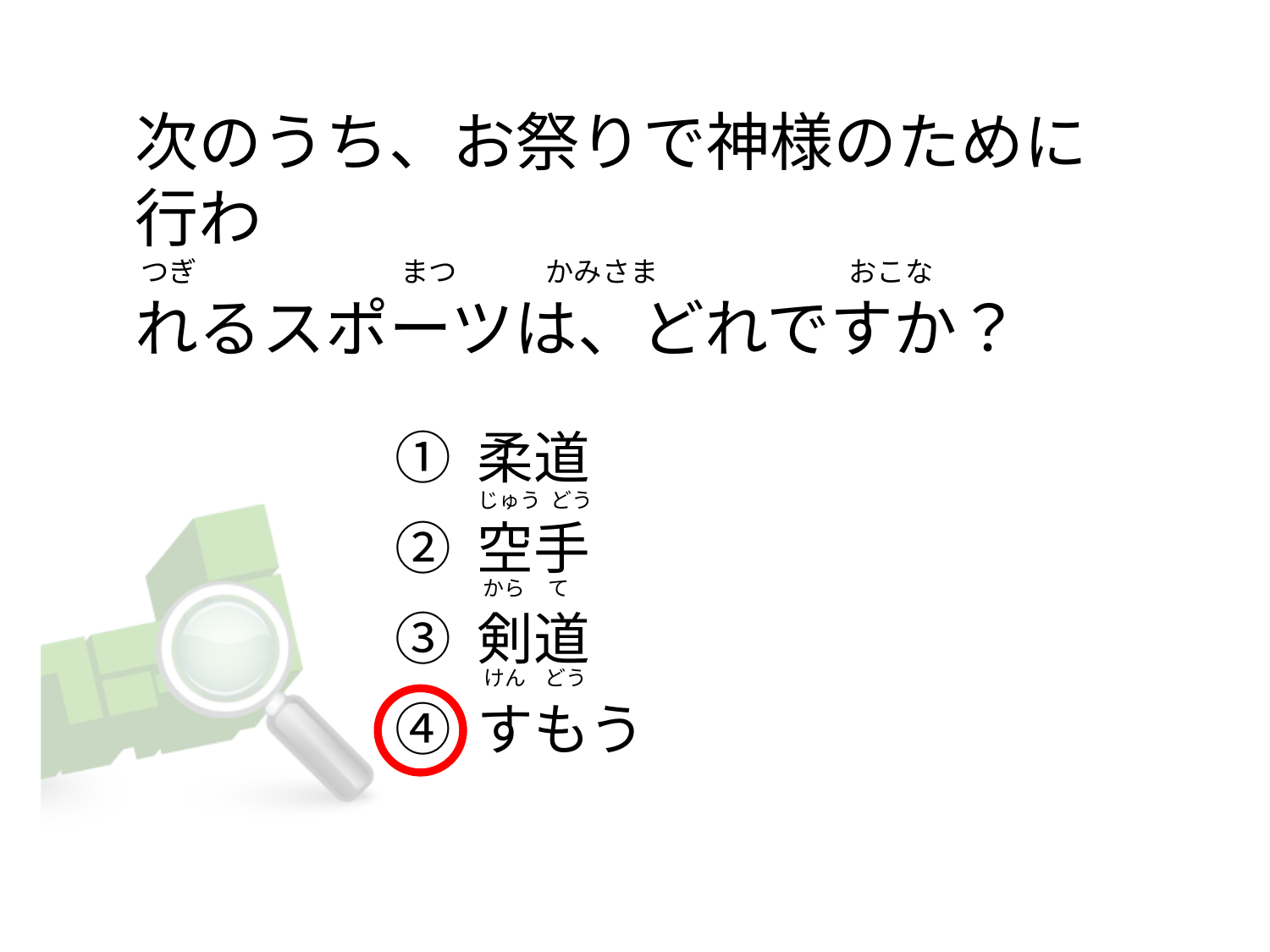

# 次のうち、お祭りで神様のために行わ  つぎ                                まつ              かみさま                              おこな れるスポーツは、どれですか？
① 柔道
② 空手
③ 剣道
④ すもう
じゅう  どう
   から     て
 けん    どう